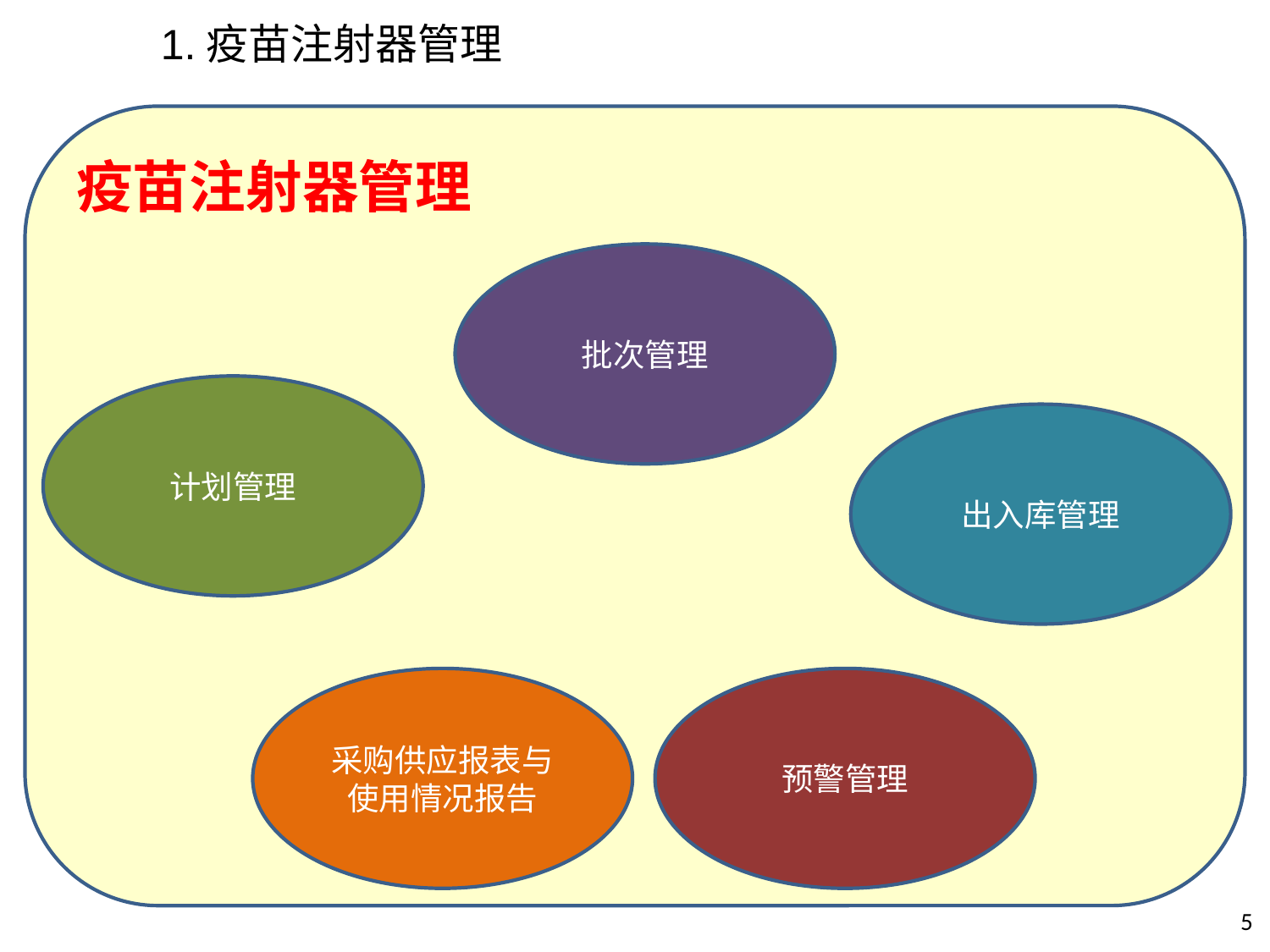

# 1.疫苗注射器管理
疫苗注射器管理
批次管理
计划管理
出入库管理
采购供应报表与使用情况报告
预警管理